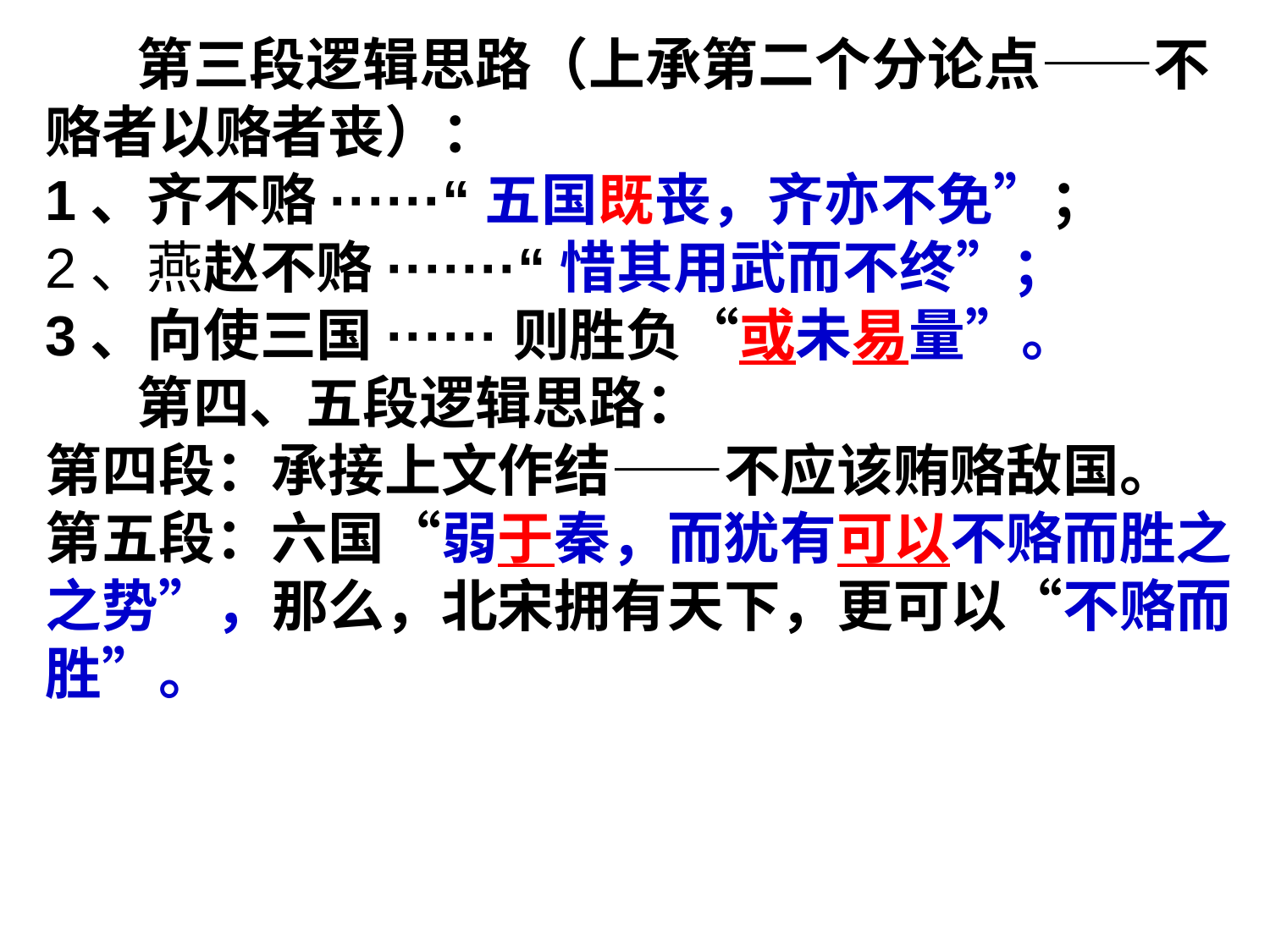

第三段逻辑思路（上承第二个分论点——不赂者以赂者丧）：
1、齐不赂······“五国既丧，齐亦不免”；
2、燕赵不赂·······“惜其用武而不终”；
3、向使三国······则胜负“或未易量”。
      第四、五段逻辑思路：
第四段：承接上文作结——不应该贿赂敌国。
第五段：六国“弱于秦，而犹有可以不赂而胜之之势”，那么，北宋拥有天下，更可以“不赂而胜”。